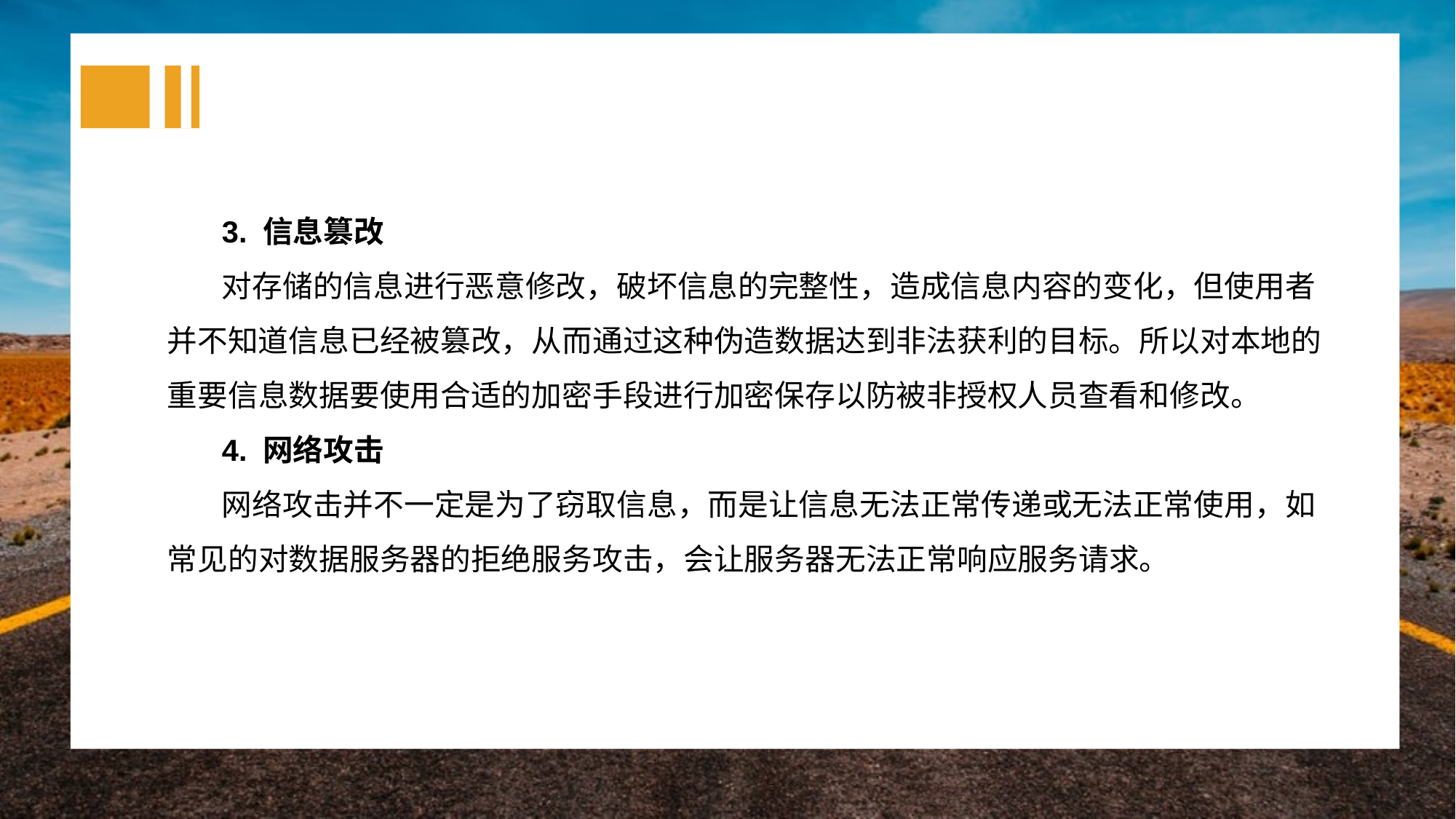

3. 信息篡改
对存储的信息进行恶意修改，破坏信息的完整性，造成信息内容的变化，但使用者并不知道信息已经被篡改，从而通过这种伪造数据达到非法获利的目标。所以对本地的重要信息数据要使用合适的加密手段进行加密保存以防被非授权人员查看和修改。
4. 网络攻击
网络攻击并不一定是为了窃取信息，而是让信息无法正常传递或无法正常使用，如常见的对数据服务器的拒绝服务攻击，会让服务器无法正常响应服务请求。